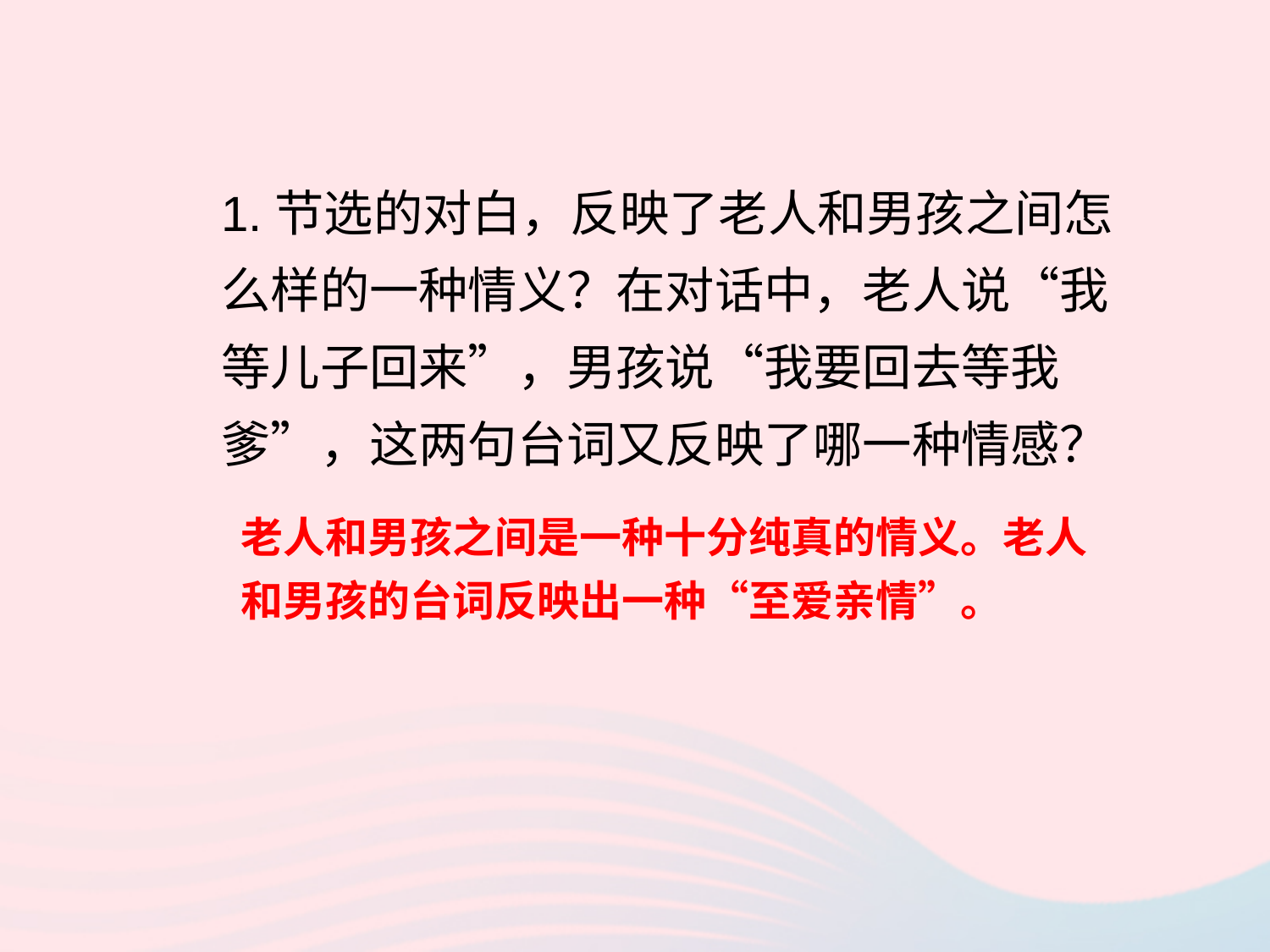

1.节选的对白，反映了老人和男孩之间怎么样的一种情义？在对话中，老人说“我等儿子回来”，男孩说“我要回去等我爹”，这两句台词又反映了哪一种情感？
老人和男孩之间是一种十分纯真的情义。老人和男孩的台词反映出一种“至爱亲情”。